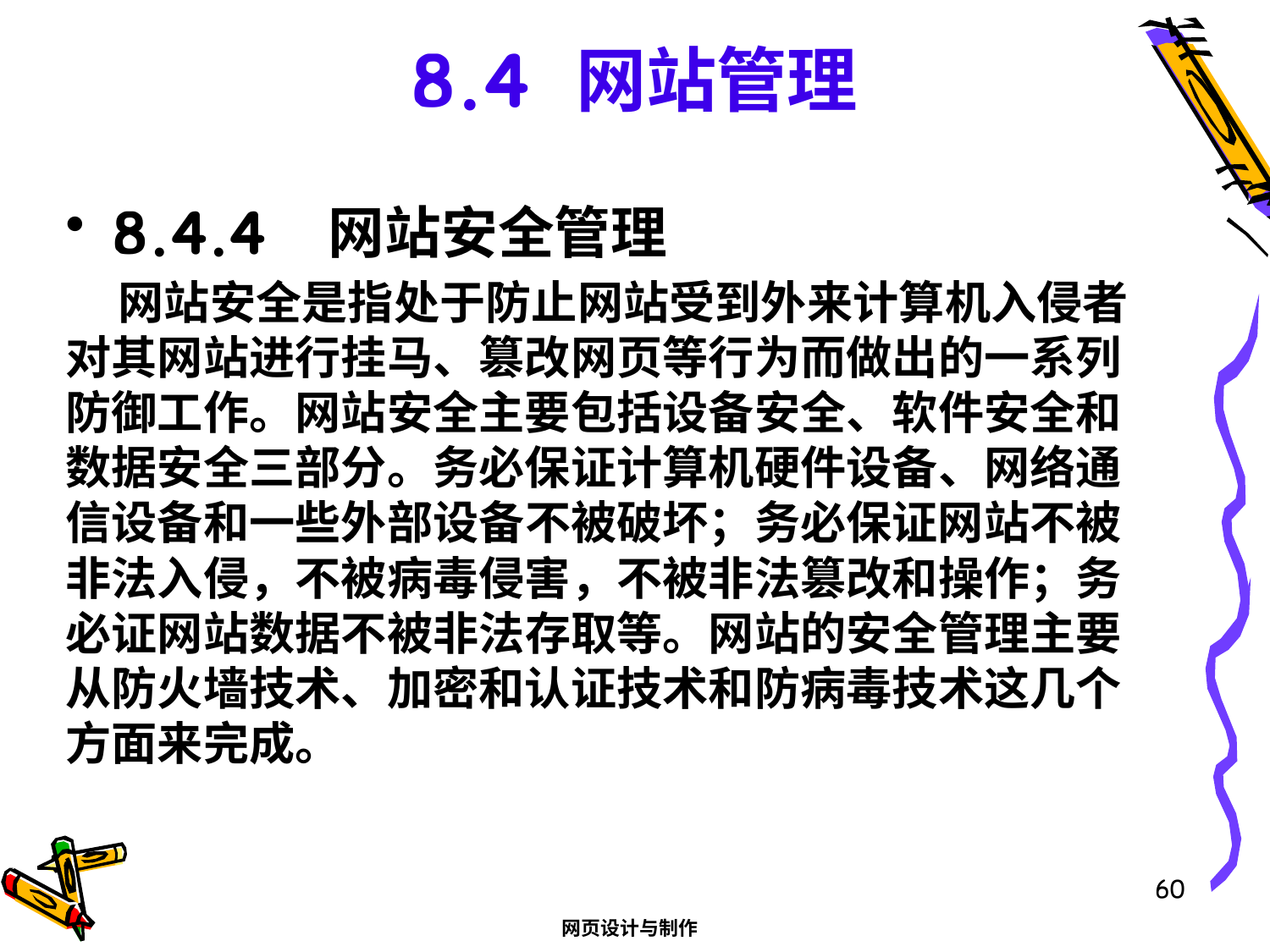

# 8.4 网站管理
8.4.4  网站安全管理
    网站安全是指处于防止网站受到外来计算机入侵者对其网站进行挂马、篡改网页等行为而做出的一系列防御工作。网站安全主要包括设备安全、软件安全和数据安全三部分。务必保证计算机硬件设备、网络通信设备和一些外部设备不被破坏；务必保证网站不被非法入侵，不被病毒侵害，不被非法篡改和操作；务必证网站数据不被非法存取等。网站的安全管理主要从防火墙技术、加密和认证技术和防病毒技术这几个方面来完成。
60
网页设计与制作